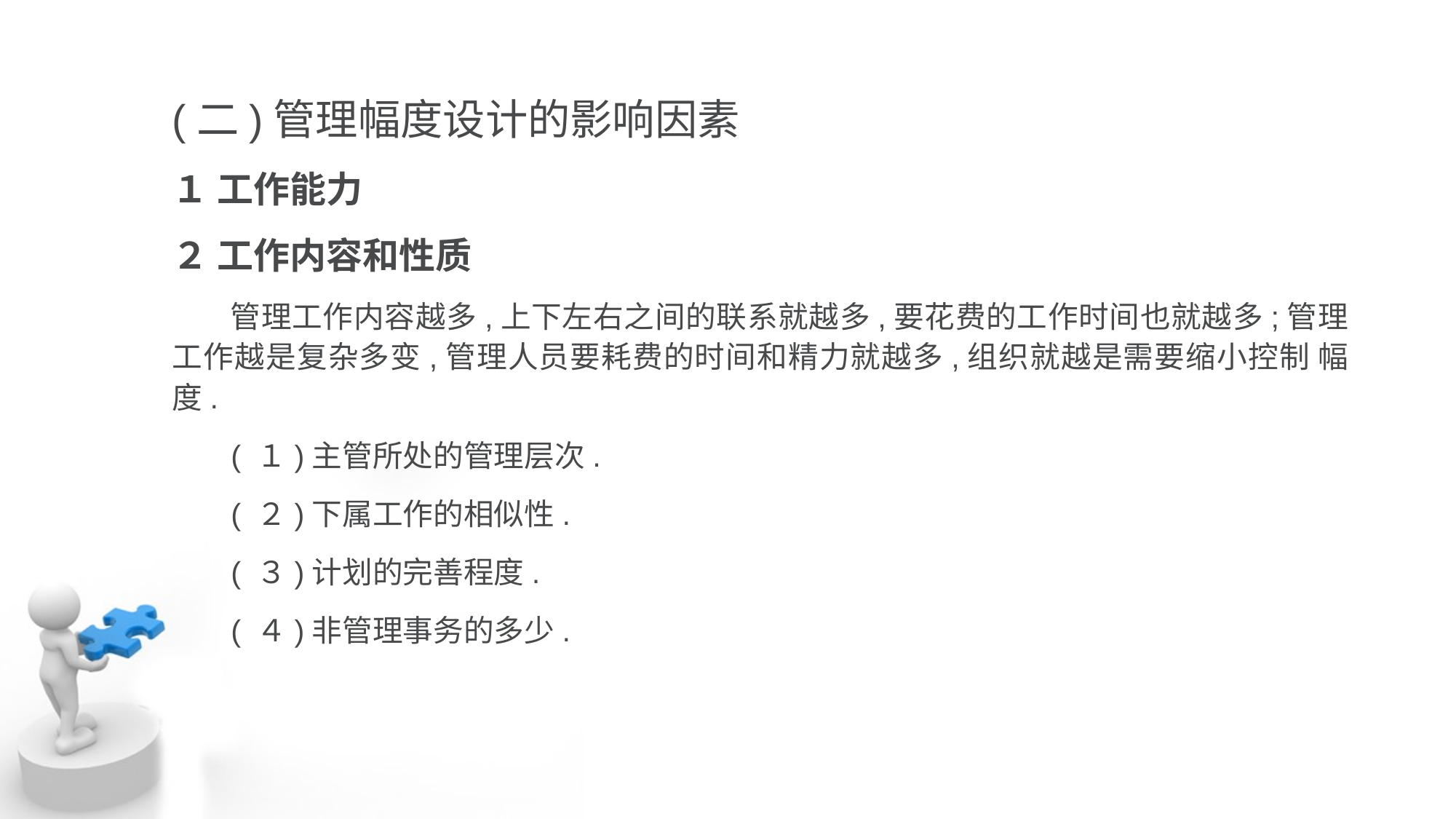

(二)管理幅度设计的影响因素
１ 工作能力
２ 工作内容和性质
       管理工作内容越多,上下左右之间的联系就越多,要花费的工作时间也就越多;管理 工作越是复杂多变,管理人员要耗费的时间和精力就越多,组织就越是需要缩小控制 幅度.
       ( １)主管所处的管理层次.
       ( ２)下属工作的相似性.
       ( ３)计划的完善程度.
       ( ４)非管理事务的多少.